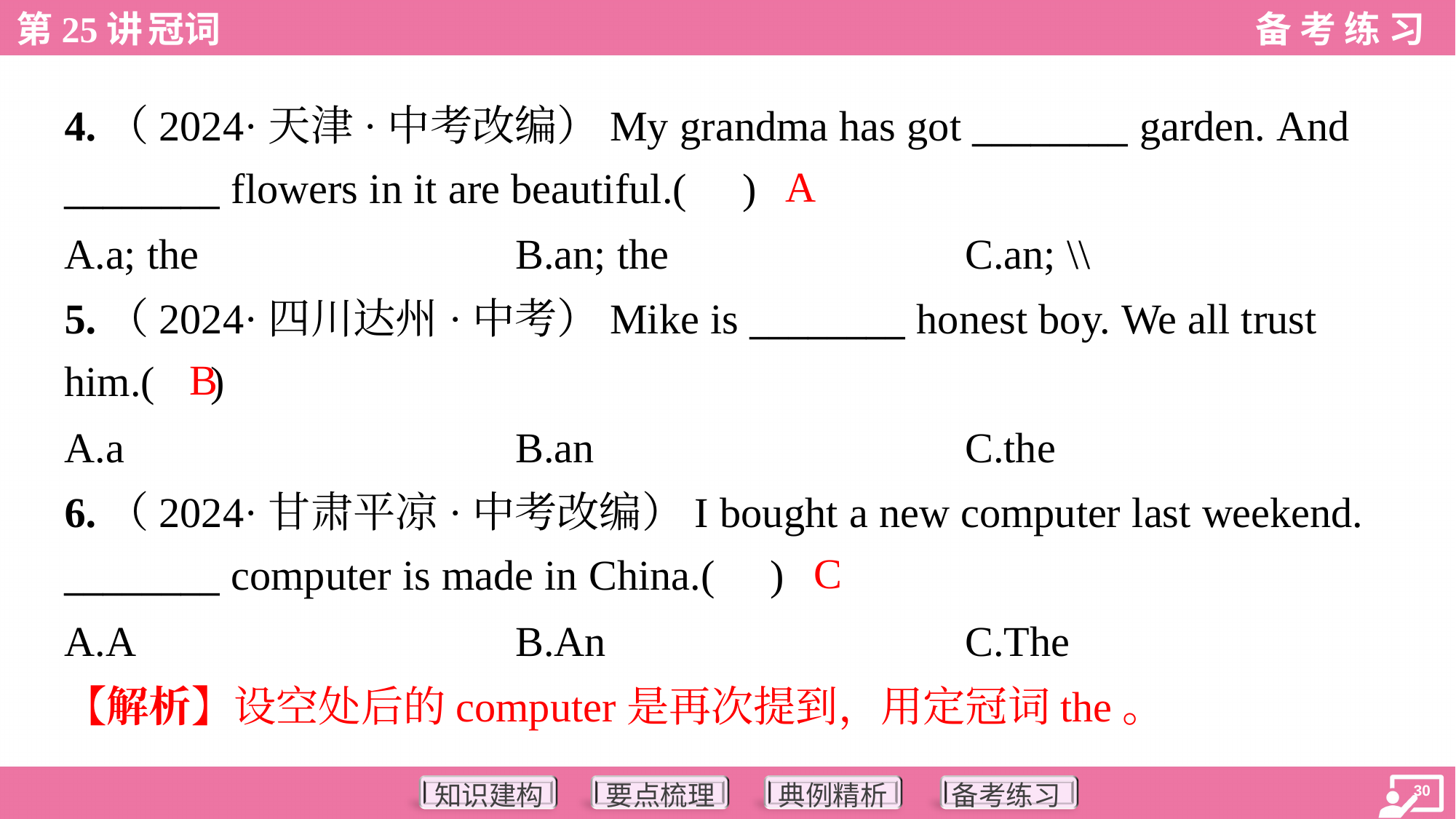

4.（2024·天津·中考改编）My grandma has got ________ garden. And
________ flowers in it are beautiful.(     )
A
A.a; the	B.an; the	C.an; \\
5.（2024·四川达州·中考）Mike is ________ honest boy. We all trust
him.(     )
B
A.a	B.an	C.the
6.（2024·甘肃平凉·中考改编）I bought a new computer last weekend.
________ computer is made in China.(     )
C
A.A	B.An	C.The
【解析】设空处后的computer是再次提到，用定冠词the。